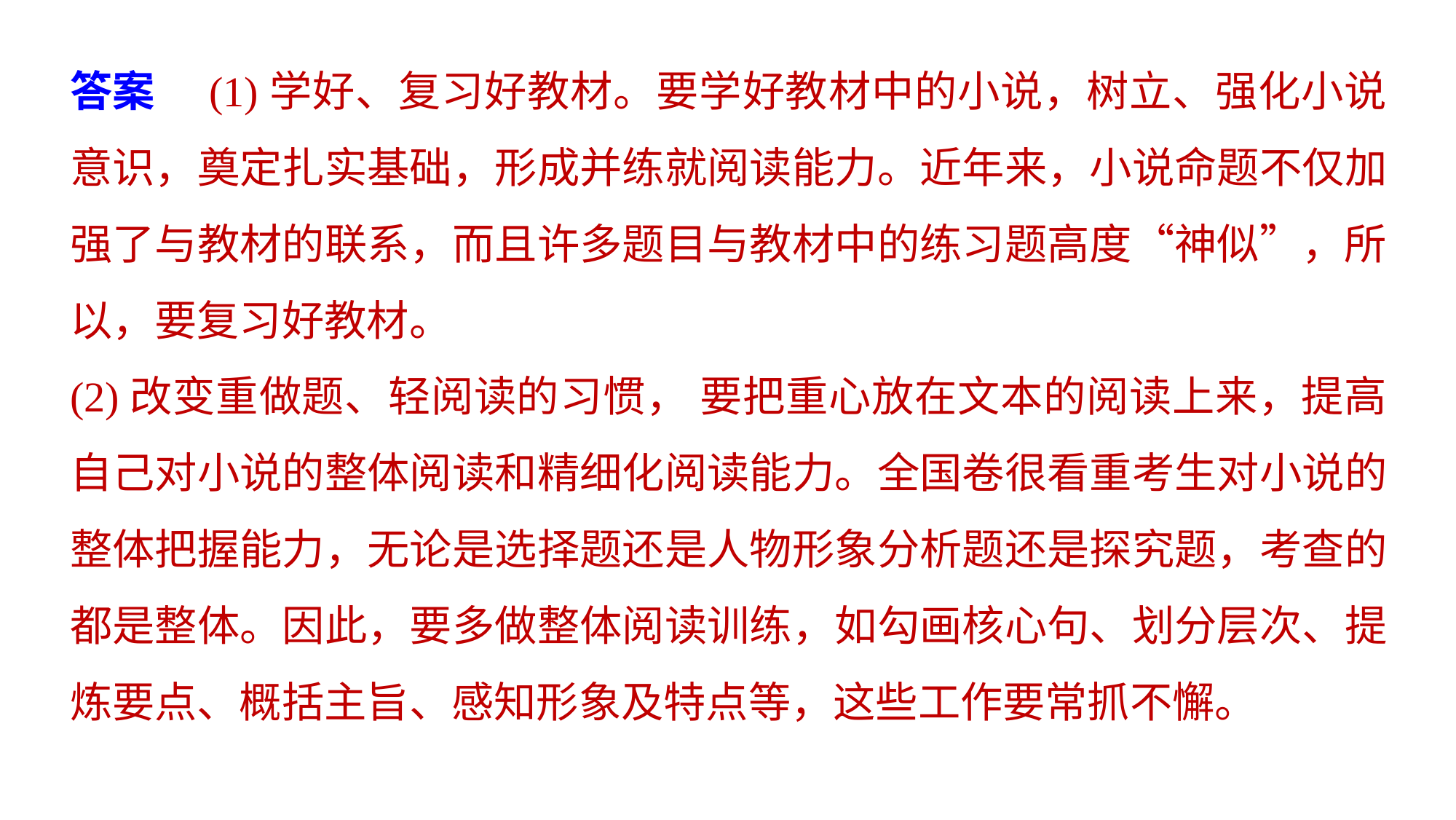

答案　(1)学好、复习好教材。要学好教材中的小说，树立、强化小说意识，奠定扎实基础，形成并练就阅读能力。近年来，小说命题不仅加强了与教材的联系，而且许多题目与教材中的练习题高度“神似”，所以，要复习好教材。
(2)改变重做题、轻阅读的习惯， 要把重心放在文本的阅读上来，提高自己对小说的整体阅读和精细化阅读能力。全国卷很看重考生对小说的整体把握能力，无论是选择题还是人物形象分析题还是探究题，考查的都是整体。因此，要多做整体阅读训练，如勾画核心句、划分层次、提炼要点、概括主旨、感知形象及特点等，这些工作要常抓不懈。